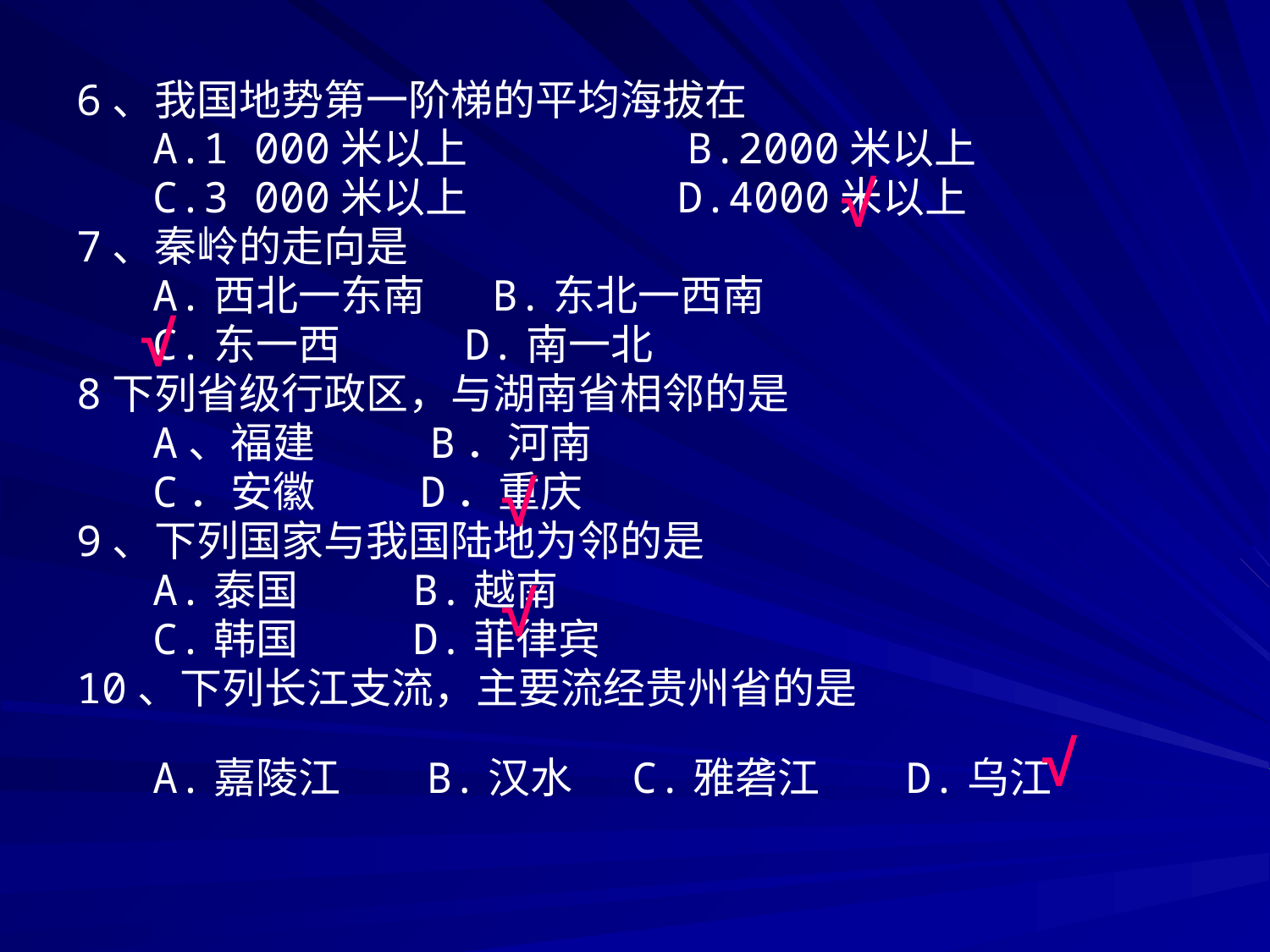

6、我国地势第一阶梯的平均海拔在
   A.1 000米以上                      B.2000米以上
   C.3 000米以上                     D.4000米以上
7、秦岭的走向是
   A.西北一东南      B.东北一西南
   C.东一西            D.南一北
8下列省级行政区，与湖南省相邻的是
   A、福建           B．河南
   C．安徽          D．重庆
9、下列国家与我国陆地为邻的是
   A.泰国           B.越南
   C.韩国           D.菲律宾
10、下列长江支流，主要流经贵州省的是
   A.嘉陵江        B.汉水	C.雅砻江        D.乌江
√
√
√
√
√